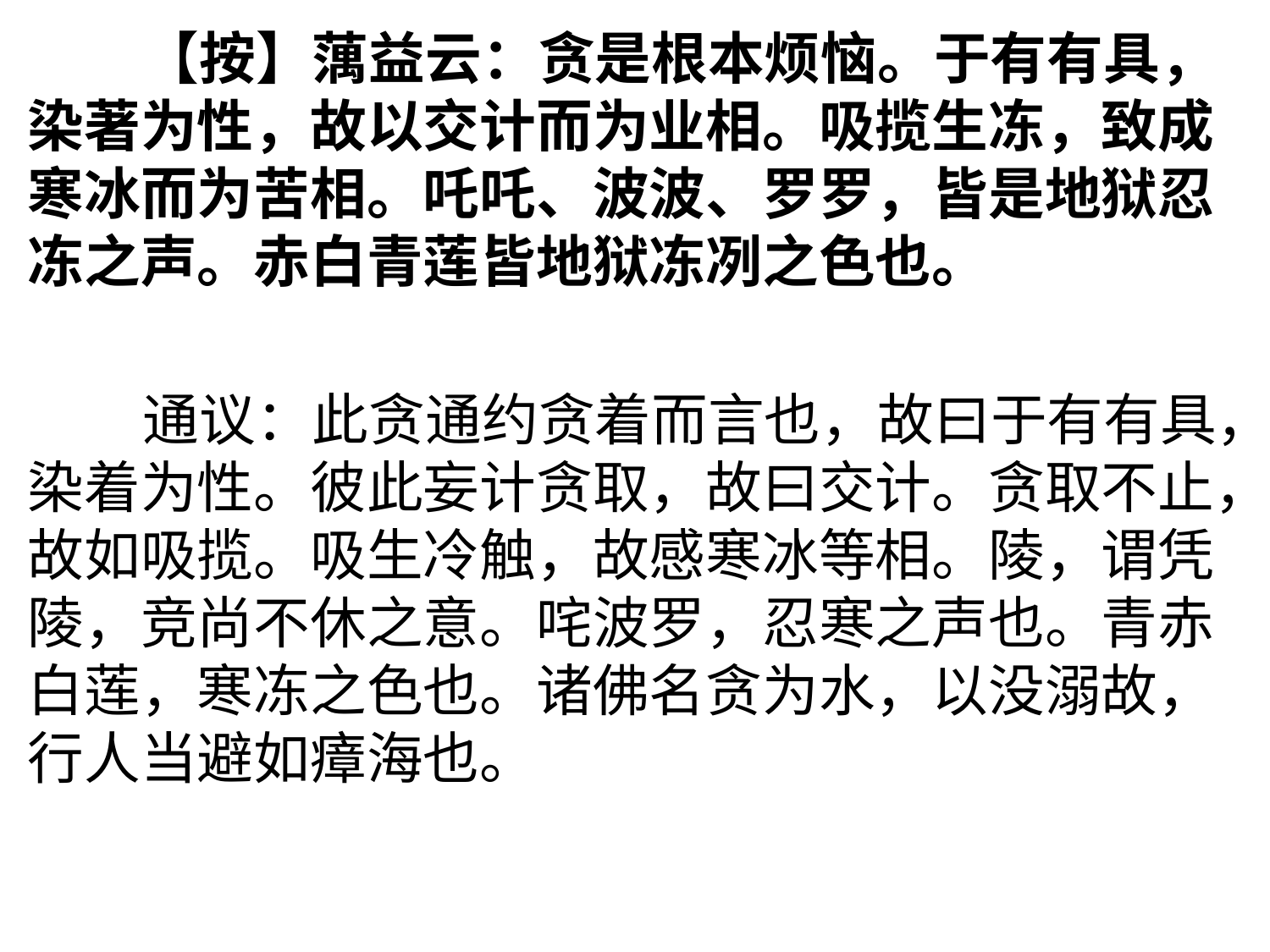

【按】蕅益云：贪是根本烦恼。于有有具，染著为性，故以交计而为业相。吸揽生冻，致成寒冰而为苦相。吒吒、波波、罗罗，皆是地狱忍冻之声。赤白青莲皆地狱冻冽之色也。

        通议：此贪通约贪着而言也，故曰于有有具，染着为性。彼此妄计贪取，故曰交计。贪取不止，故如吸揽。吸生冷触，故感寒冰等相。陵，谓凭陵，竞尚不休之意。咤波罗，忍寒之声也。青赤白莲，寒冻之色也。诸佛名贪为水，以没溺故，行人当避如瘴海也。